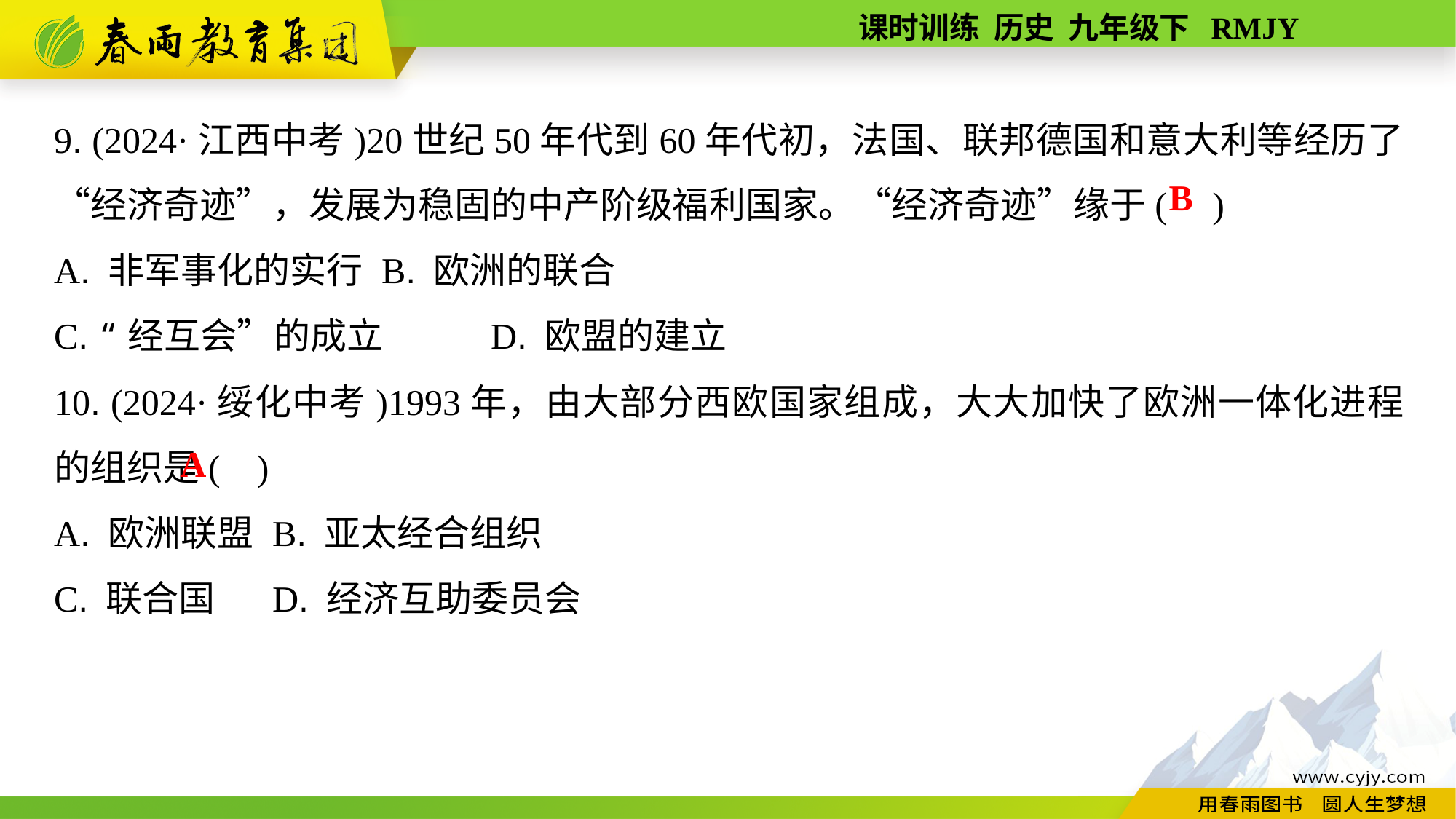

9. (2024·江西中考)20世纪50年代到60年代初，法国、联邦德国和意大利等经历了“经济奇迹”，发展为稳固的中产阶级福利国家。“经济奇迹”缘于(     )
A. 非军事化的实行	B. 欧洲的联合
C. “经互会”的成立	D. 欧盟的建立
10. (2024·绥化中考)1993年，由大部分西欧国家组成，大大加快了欧洲一体化进程的组织是(    )
A. 欧洲联盟	B. 亚太经合组织
C. 联合国	D. 经济互助委员会
B
A